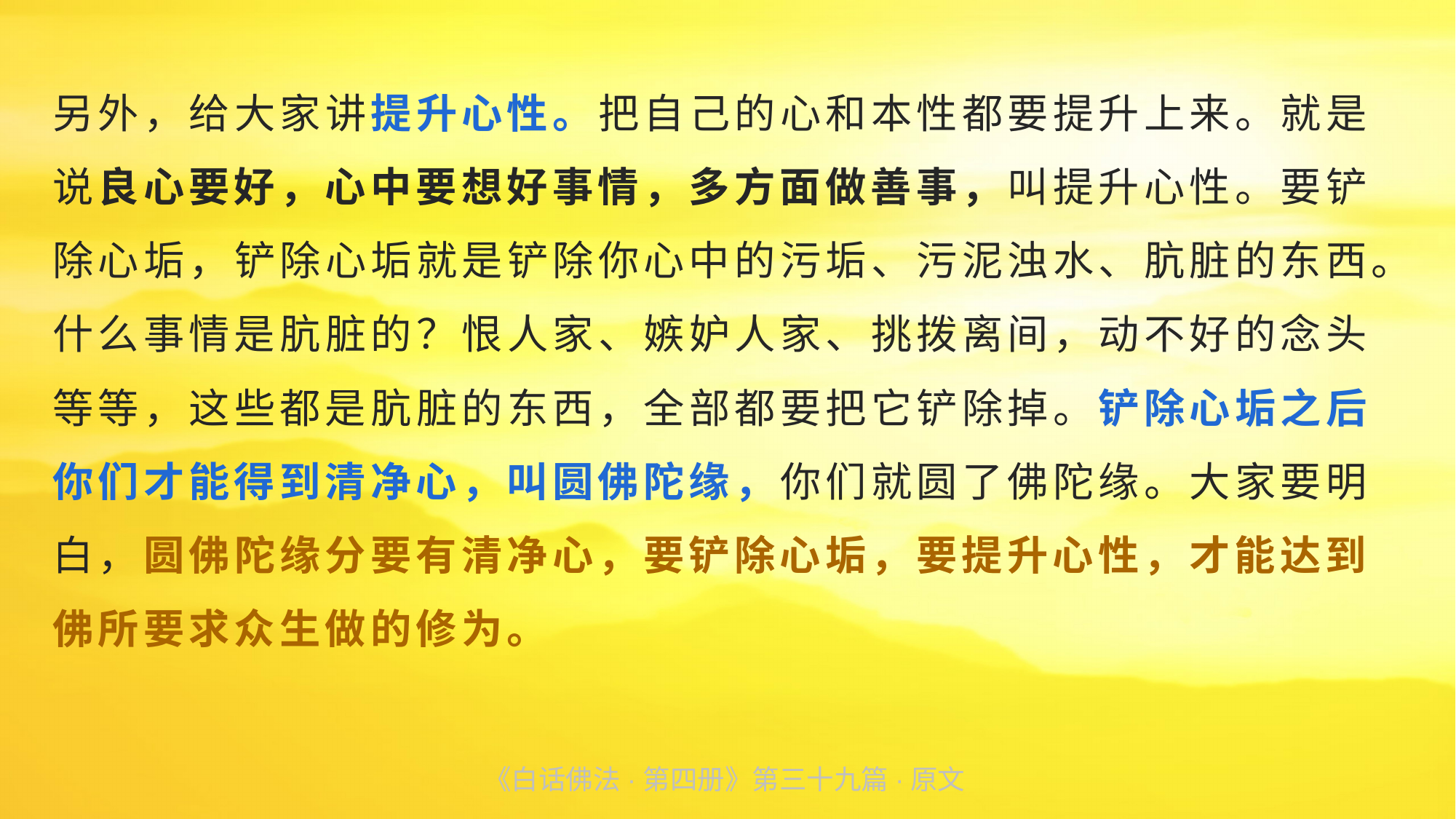

另外，给大家讲提升心性。把自己的心和本性都要提升上来。就是说良心要好，心中要想好事情，多方面做善事，叫提升心性。要铲除心垢，铲除心垢就是铲除你心中的污垢、污泥浊水、肮脏的东西。什么事情是肮脏的？恨人家、嫉妒人家、挑拨离间，动不好的念头等等，这些都是肮脏的东西，全部都要把它铲除掉。铲除心垢之后你们才能得到清净心，叫圆佛陀缘，你们就圆了佛陀缘。大家要明白，圆佛陀缘分要有清净心，要铲除心垢，要提升心性，才能达到佛所要求众生做的修为。

《白话佛法·第四册》第三十九篇·原文